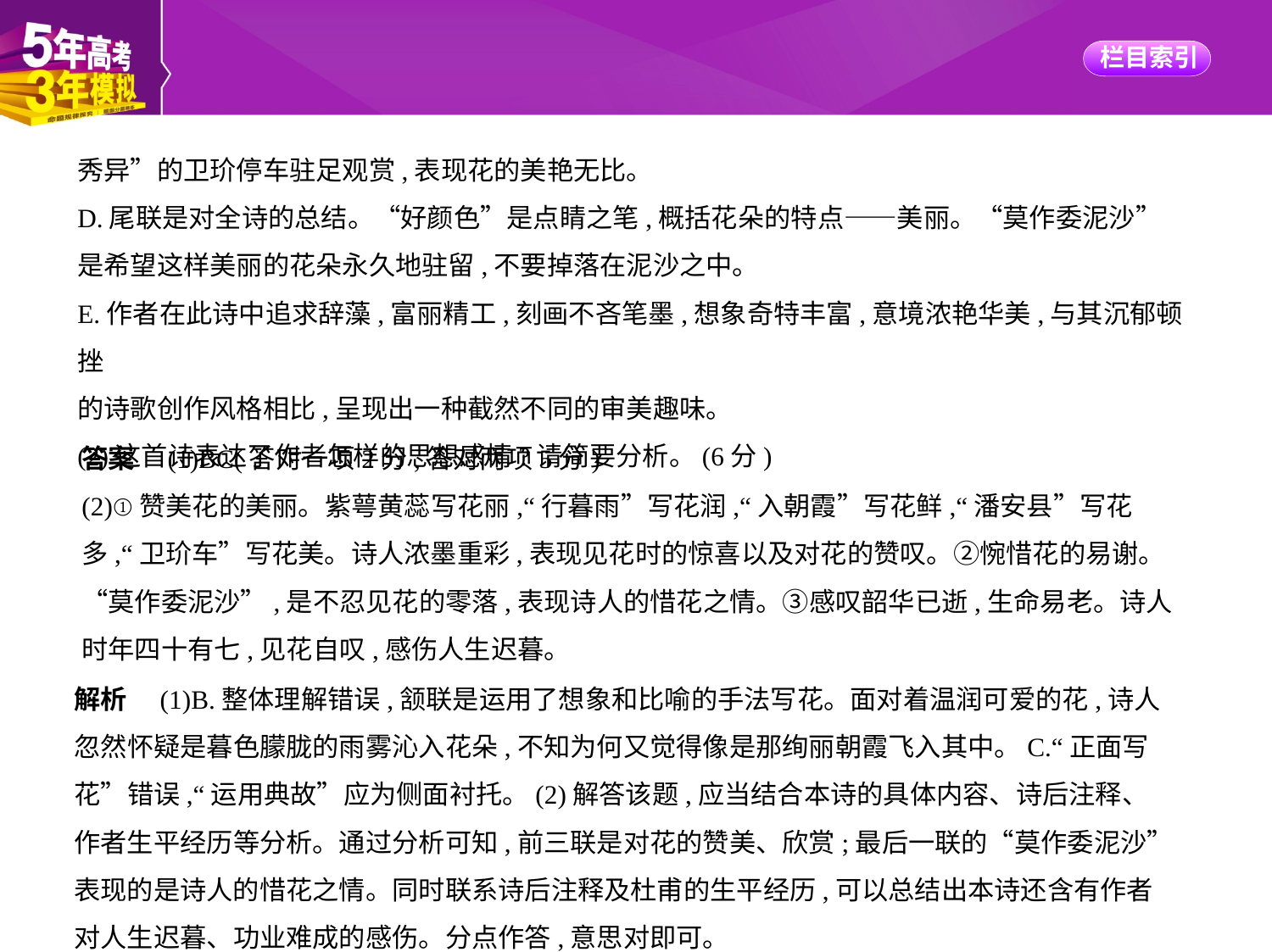

秀异”的卫玠停车驻足观赏,表现花的美艳无比。
D.尾联是对全诗的总结。“好颜色”是点睛之笔,概括花朵的特点——美丽。“莫作委泥沙”
是希望这样美丽的花朵永久地驻留,不要掉落在泥沙之中。
E.作者在此诗中追求辞藻,富丽精工,刻画不吝笔墨,想象奇特丰富,意境浓艳华美,与其沉郁顿挫
的诗歌创作风格相比,呈现出一种截然不同的审美趣味。
(2)这首诗表达了作者怎样的思想感情?请简要分析。(6分)
答案　(1)BC(答对一项2分,答对两项5分)
(2)①赞美花的美丽。紫萼黄蕊写花丽,“行暮雨”写花润,“入朝霞”写花鲜,“潘安县”写花
多,“卫玠车”写花美。诗人浓墨重彩,表现见花时的惊喜以及对花的赞叹。②惋惜花的易谢。
“莫作委泥沙”,是不忍见花的零落,表现诗人的惜花之情。③感叹韶华已逝,生命易老。诗人
时年四十有七,见花自叹,感伤人生迟暮。
解析　(1)B.整体理解错误,颔联是运用了想象和比喻的手法写花。面对着温润可爱的花,诗人
忽然怀疑是暮色朦胧的雨雾沁入花朵,不知为何又觉得像是那绚丽朝霞飞入其中。C.“正面写
花”错误,“运用典故”应为侧面衬托。(2)解答该题,应当结合本诗的具体内容、诗后注释、
作者生平经历等分析。通过分析可知,前三联是对花的赞美、欣赏;最后一联的“莫作委泥沙”
表现的是诗人的惜花之情。同时联系诗后注释及杜甫的生平经历,可以总结出本诗还含有作者
对人生迟暮、功业难成的感伤。分点作答,意思对即可。